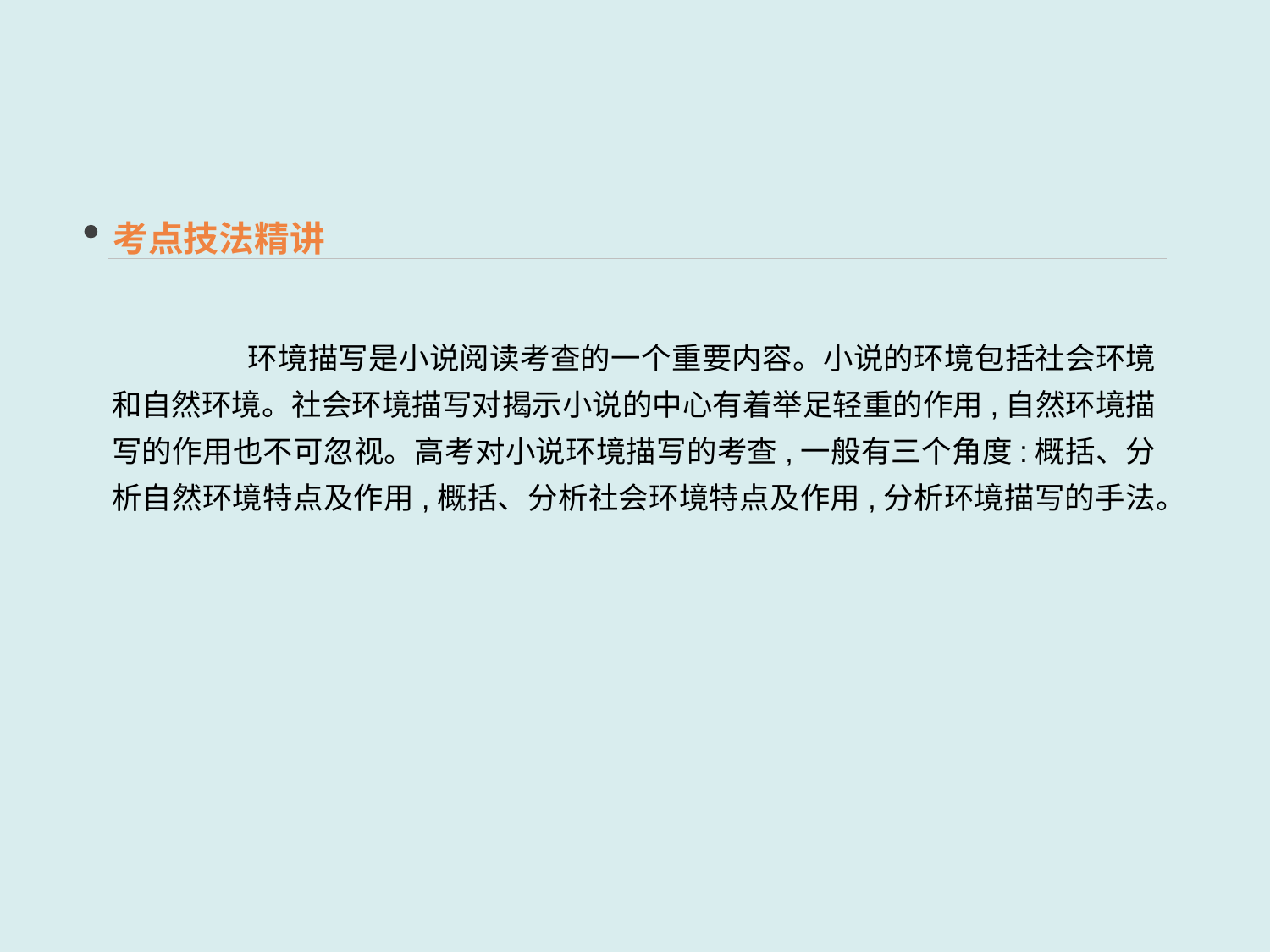

考点技法精讲

环境描写是小说阅读考查的一个重要内容。小说的环境包括社会环境和自然环境。社会环境描写对揭示小说的中心有着举足轻重的作用,自然环境描写的作用也不可忽视。高考对小说环境描写的考查,一般有三个角度:概括、分析自然环境特点及作用,概括、分析社会环境特点及作用,分析环境描写的手法。